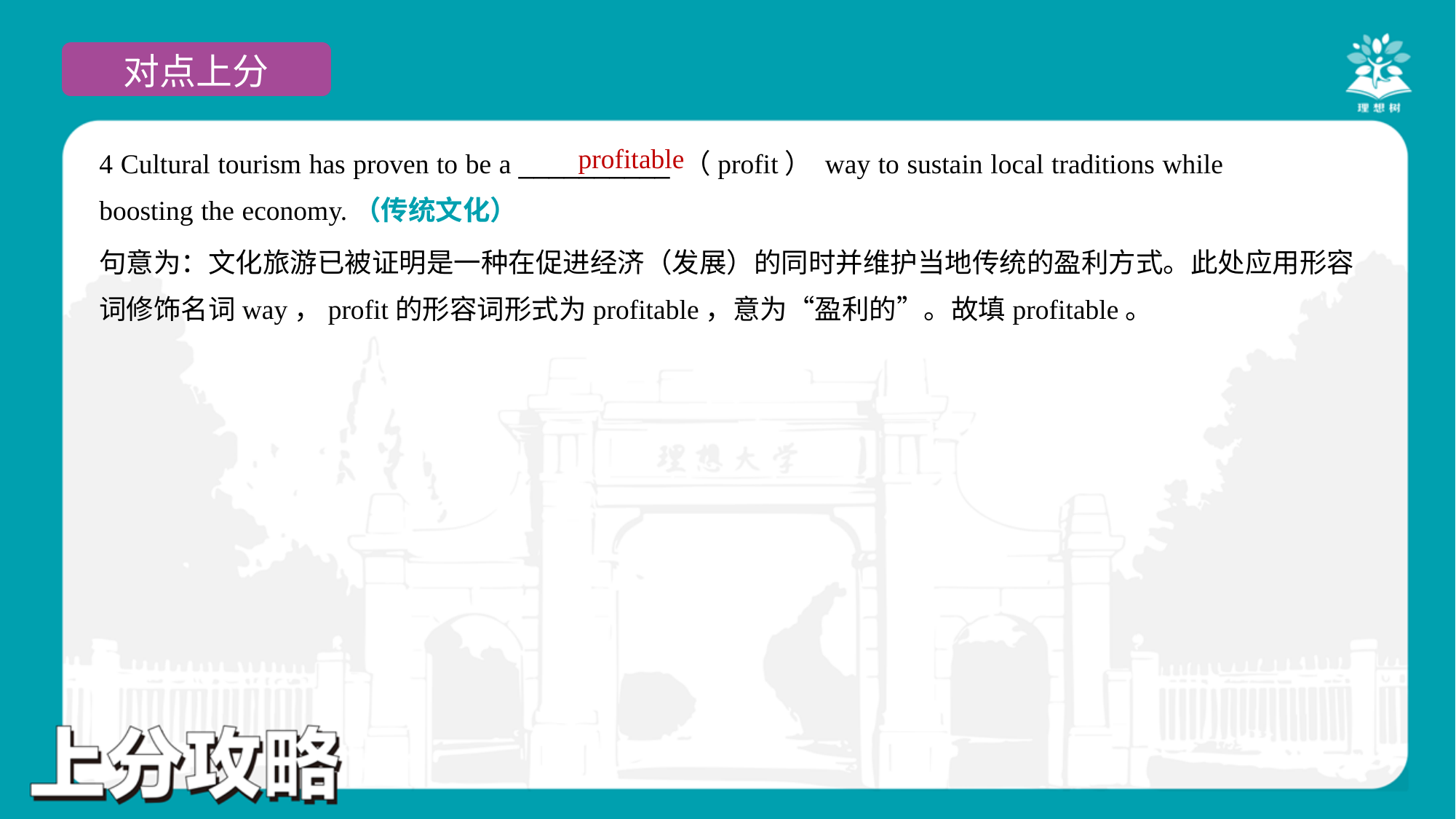

profitable
4 Cultural tourism has proven to be a __________ （profit） way to sustain local traditions while
boosting the economy.（传统文化）
句意为：文化旅游已被证明是一种在促进经济（发展）的同时并维护当地传统的盈利方式。此处应用形容
词修饰名词way，profit的形容词形式为profitable，意为“盈利的”。故填profitable。